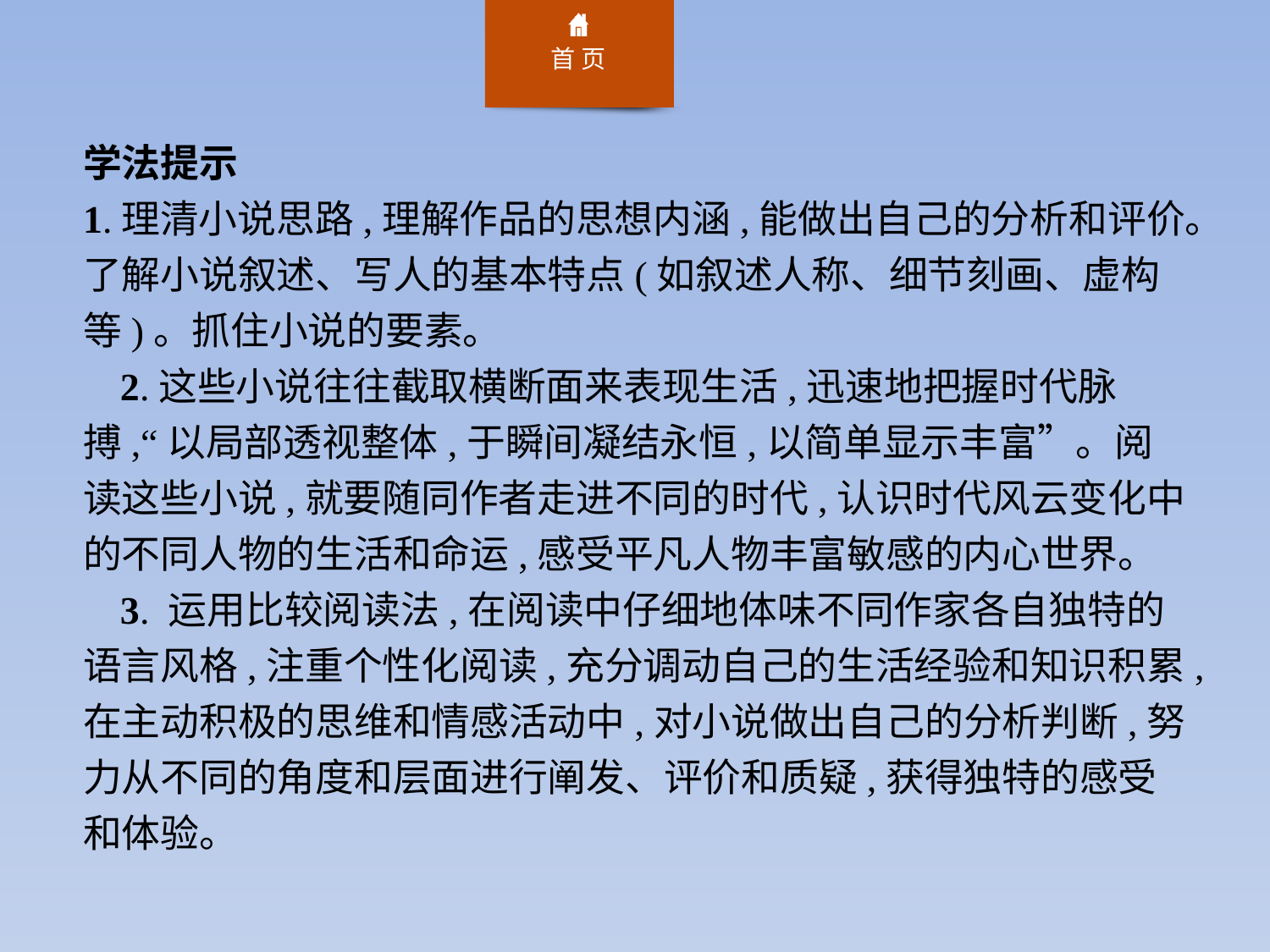

学法提示
1.理清小说思路,理解作品的思想内涵,能做出自己的分析和评价。了解小说叙述、写人的基本特点(如叙述人称、细节刻画、虚构等)。抓住小说的要素。
2.这些小说往往截取横断面来表现生活,迅速地把握时代脉搏,“以局部透视整体,于瞬间凝结永恒,以简单显示丰富”。阅读这些小说,就要随同作者走进不同的时代,认识时代风云变化中的不同人物的生活和命运,感受平凡人物丰富敏感的内心世界。
3. 运用比较阅读法,在阅读中仔细地体味不同作家各自独特的语言风格,注重个性化阅读,充分调动自己的生活经验和知识积累,在主动积极的思维和情感活动中,对小说做出自己的分析判断,努力从不同的角度和层面进行阐发、评价和质疑,获得独特的感受和体验。